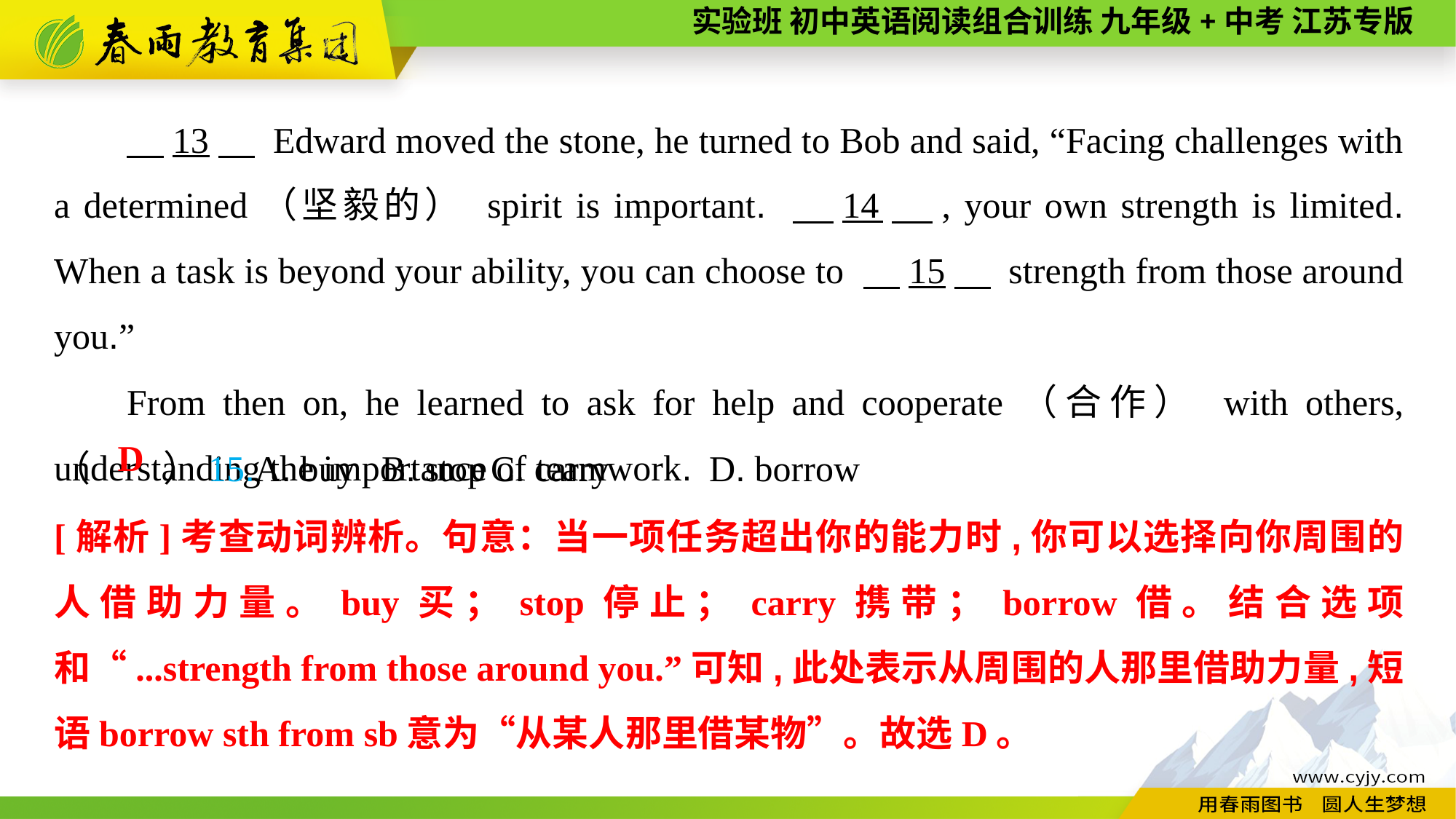

13　 Edward moved the stone, he turned to Bob and said, “Facing challenges with a determined（坚毅的） spirit is important. 　14　, your own strength is limited. When a task is beyond your ability, you can choose to 　15　 strength from those around you.”
From then on, he learned to ask for help and cooperate（合作） with others, understanding the importance of teamwork.
（　　）15.A. buy	B. stop	C. carry	D. borrow
D
[解析]考查动词辨析。句意：当一项任务超出你的能力时,你可以选择向你周围的人借助力量。buy买；stop停止；carry携带；borrow借。结合选项和“...strength from those around you.”可知,此处表示从周围的人那里借助力量,短语borrow sth from sb意为“从某人那里借某物”。故选D。